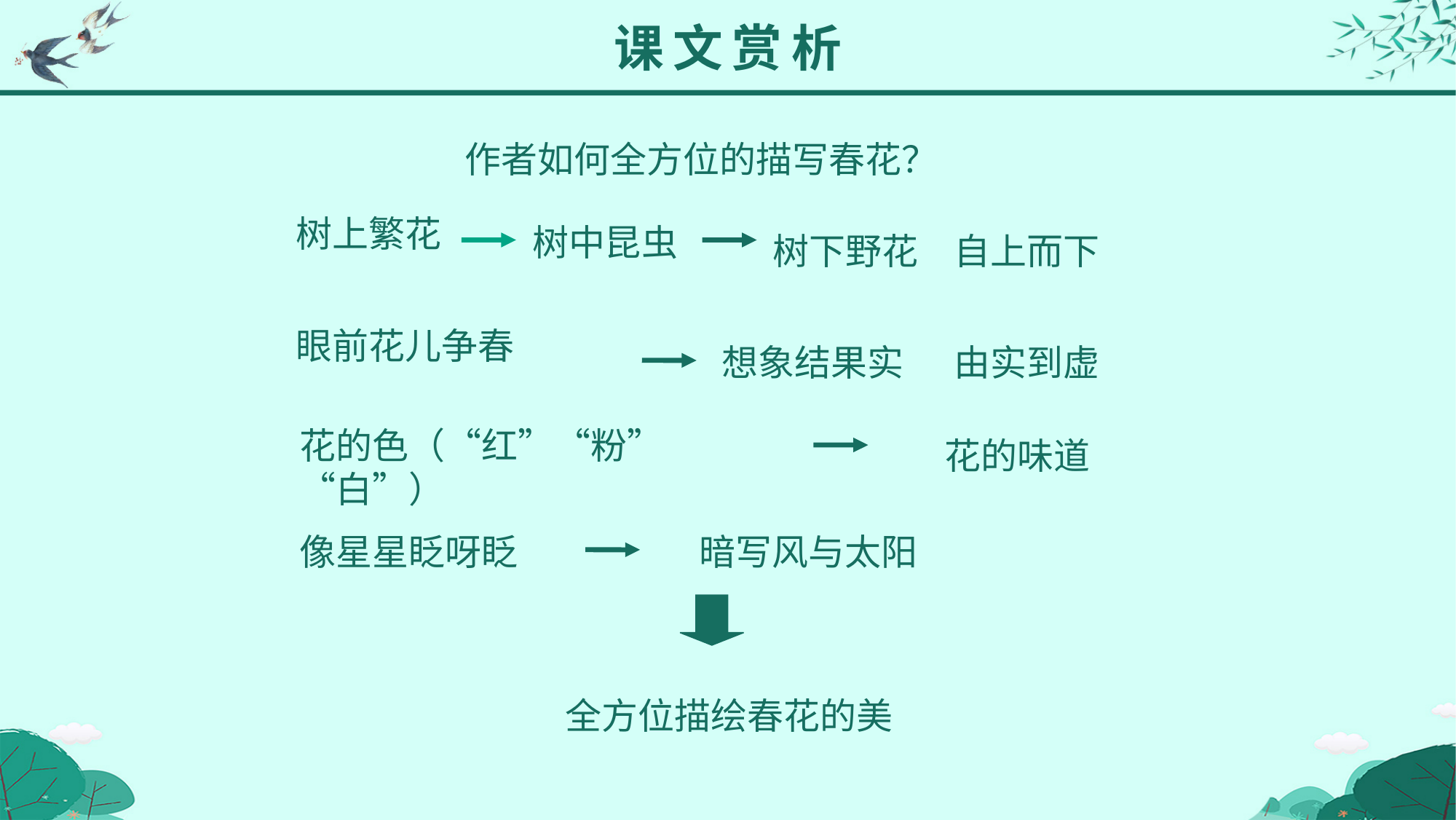

课文赏析

作者如何全方位的描写春花？
树上繁花
树中昆虫
树下野花
自上而下

眼前花儿争春
想象结果实
由实到虚

花的色（“红”“粉”“白”）
花的味道

像星星眨呀眨
暗写风与太阳

全方位描绘春花的美